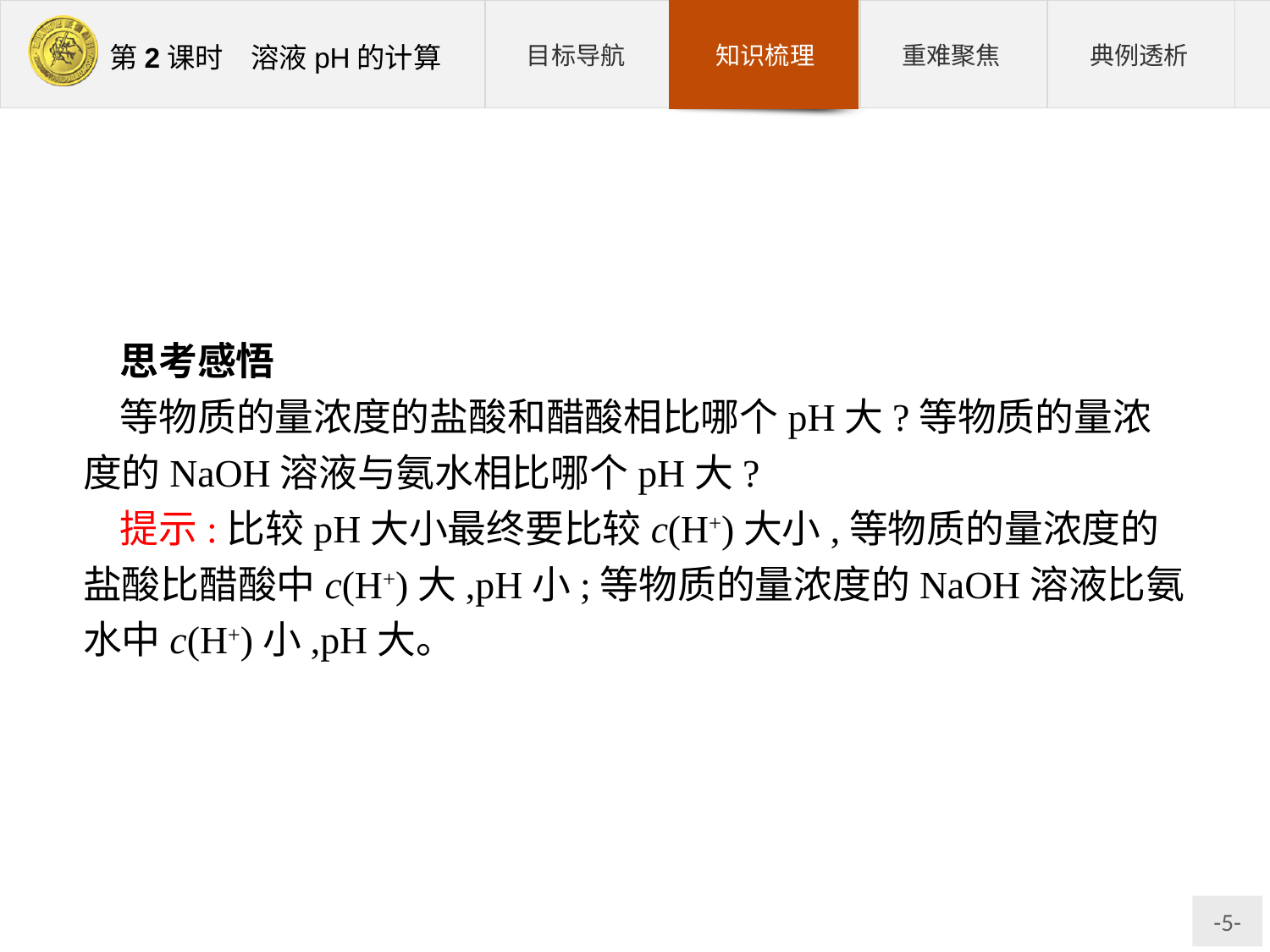

思考感悟
等物质的量浓度的盐酸和醋酸相比哪个pH大?等物质的量浓度的NaOH溶液与氨水相比哪个pH大?
提示:比较pH大小最终要比较c(H+)大小,等物质的量浓度的盐酸比醋酸中c(H+)大,pH小;等物质的量浓度的NaOH溶液比氨水中c(H+)小,pH大。